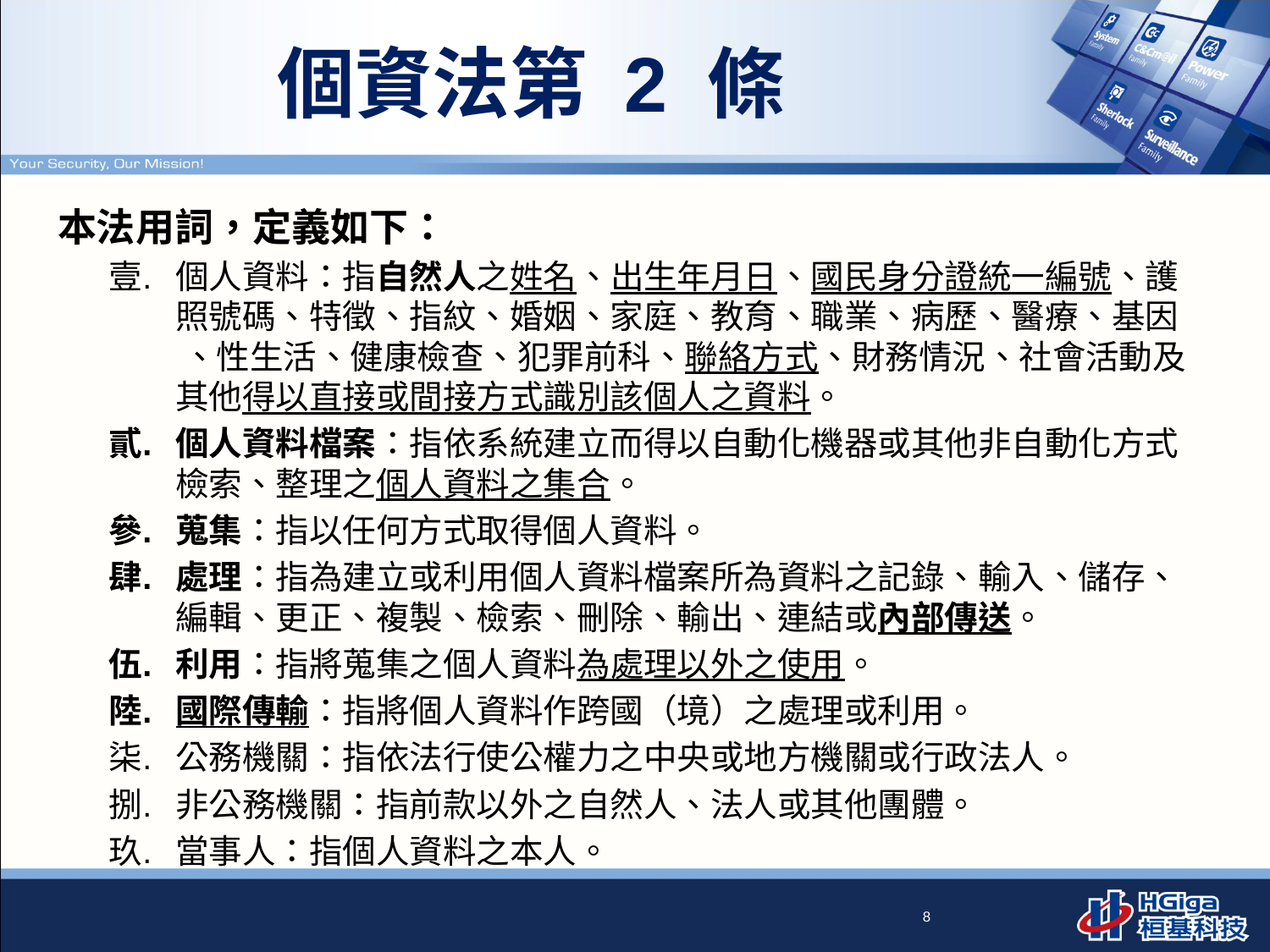

# 個資法第 2 條
本法用詞，定義如下：
個人資料：指自然人之姓名、出生年月日、國民身分證統一編號、護 照號碼、特徵、指紋、婚姻、家庭、教育、職業、病歷、醫療、基因 、性生活、健康檢查、犯罪前科、聯絡方式、財務情況、社會活動及其他得以直接或間接方式識別該個人之資料。
個人資料檔案：指依系統建立而得以自動化機器或其他非自動化方式 檢索、整理之個人資料之集合。
蒐集：指以任何方式取得個人資料。
處理：指為建立或利用個人資料檔案所為資料之記錄、輸入、儲存、 編輯、更正、複製、檢索、刪除、輸出、連結或內部傳送。
利用：指將蒐集之個人資料為處理以外之使用。
國際傳輸：指將個人資料作跨國（境）之處理或利用。
公務機關：指依法行使公權力之中央或地方機關或行政法人。
非公務機關：指前款以外之自然人、法人或其他團體。
當事人：指個人資料之本人。
8